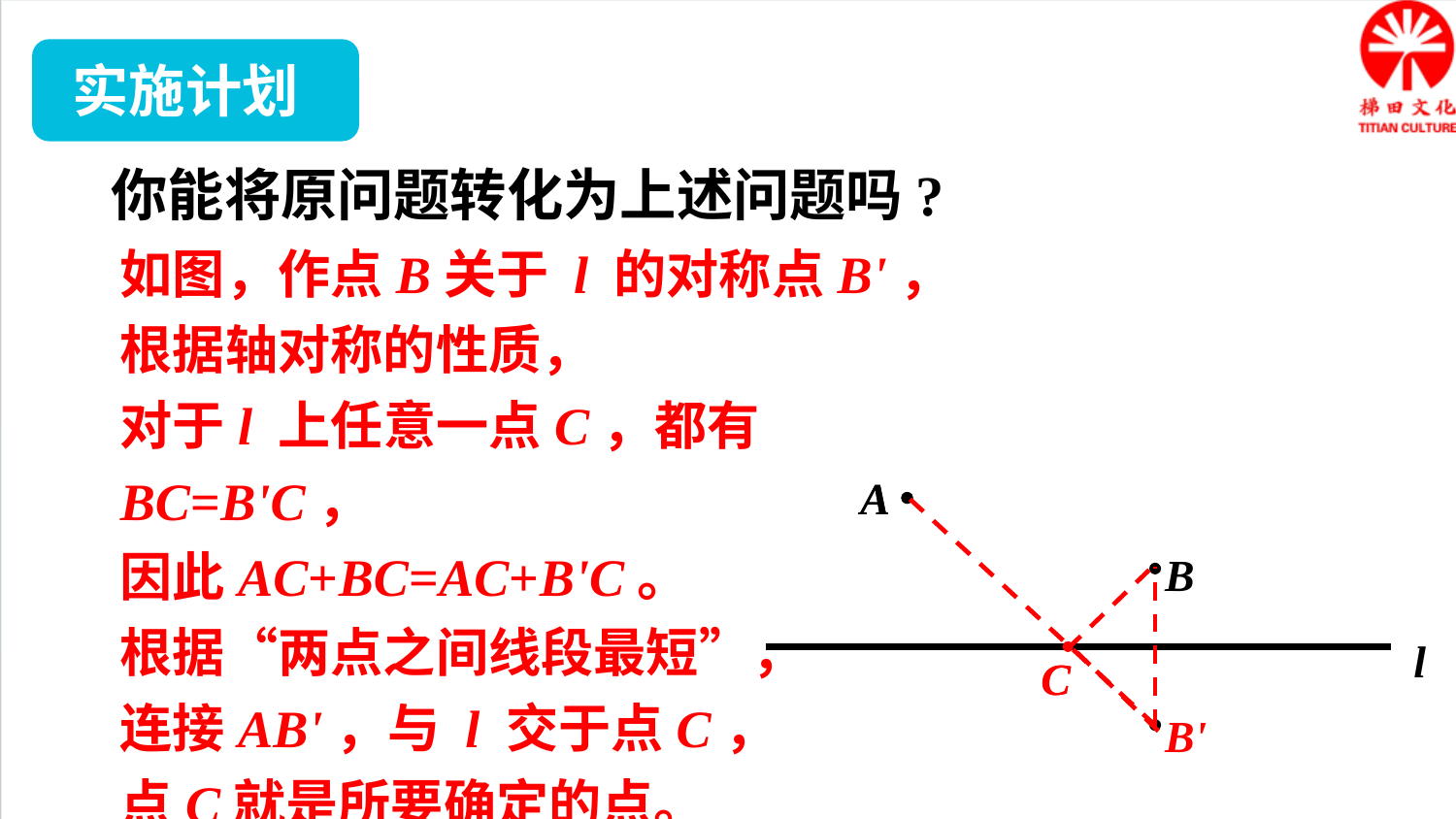

实施计划
你能将原问题转化为上述问题吗?
如图，作点B关于 l 的对称点B'，
根据轴对称的性质，
对于l 上任意一点C，都有BC=B'C，
因此AC+BC=AC+B'C。
根据“两点之间线段最短”，
连接AB'，与 l 交于点C，
点C就是所要确定的点。
A
A

B

l

C

C

B'